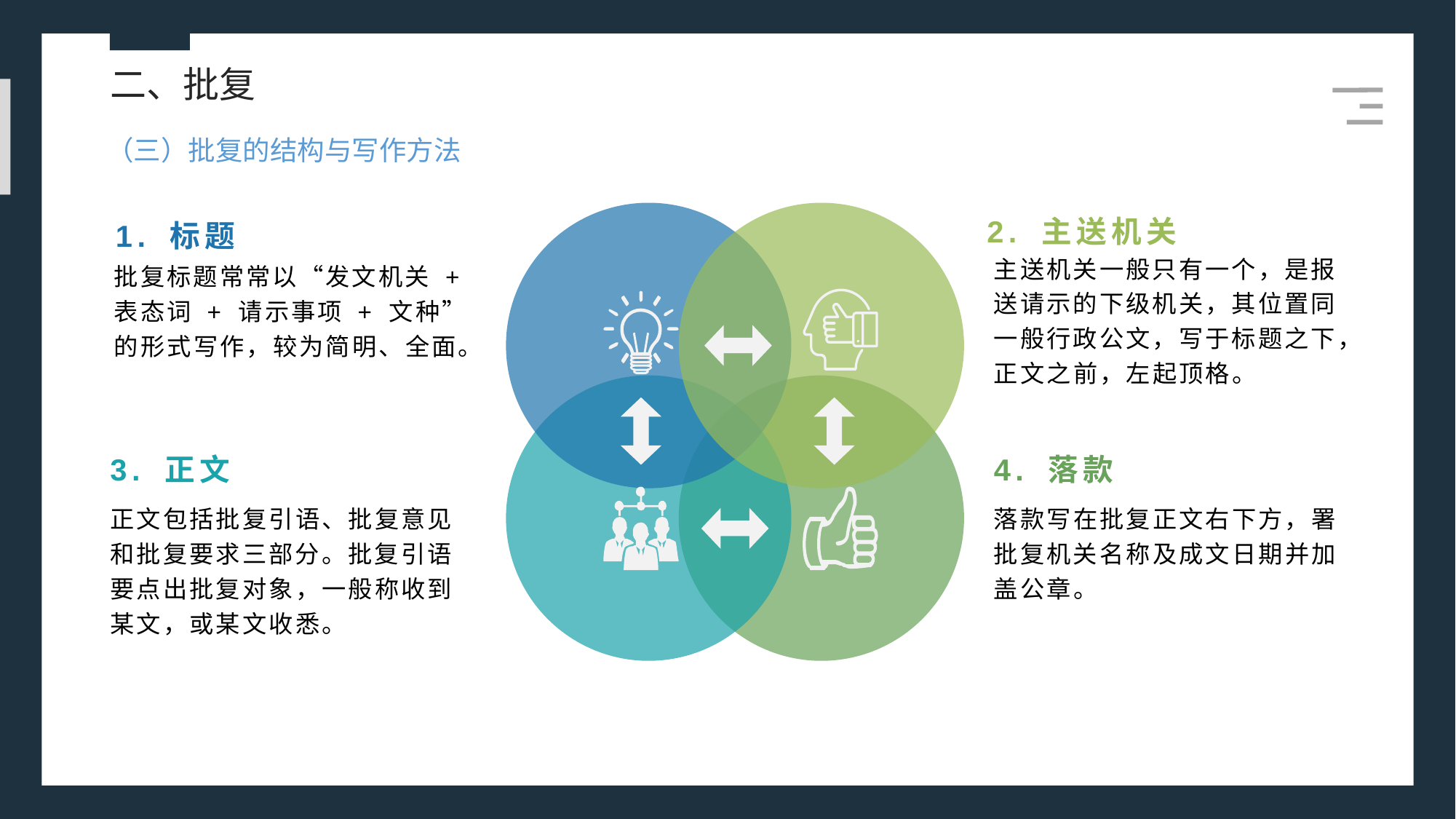

二、批复

（三）批复的结构与写作方法
2. 主送机关
1. 标题

主送机关一般只有一个，是报送请示的下级机关，其位置同一般行政公文，写于标题之下，正文之前，左起顶格。
批复标题常常以“发文机关 + 表态词 + 请示事项 + 文种”的形式写作，较为简明、全面。

3. 正文
4. 落款

正文包括批复引语、批复意见和批复要求三部分。批复引语要点出批复对象，一般称收到某文，或某文收悉。
落款写在批复正文右下方，署批复机关名称及成文日期并加盖公章。